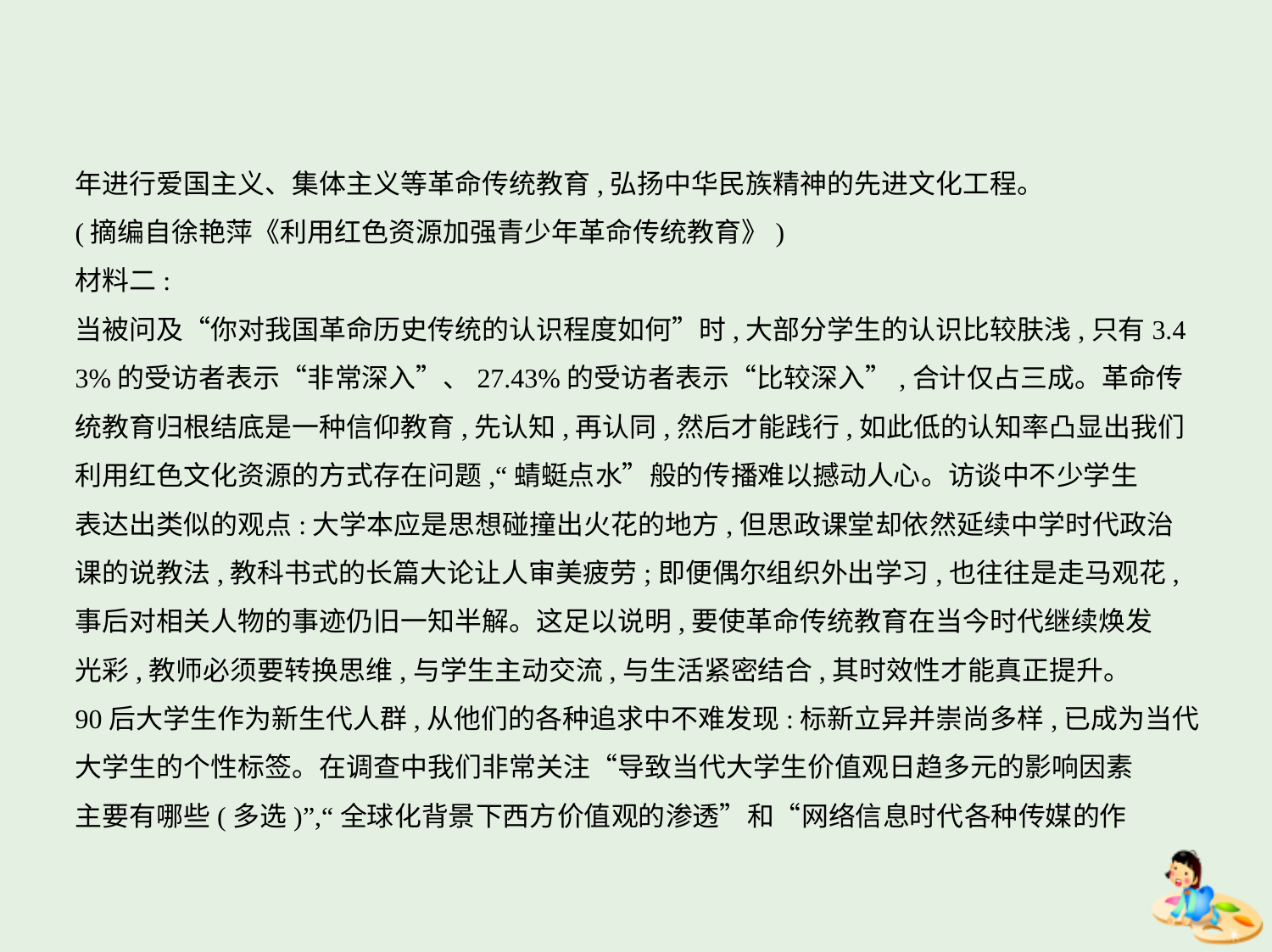

年进行爱国主义、集体主义等革命传统教育,弘扬中华民族精神的先进文化工程。
(摘编自徐艳萍《利用红色资源加强青少年革命传统教育》)
材料二:
当被问及“你对我国革命历史传统的认识程度如何”时,大部分学生的认识比较肤浅,只有3.4
3%的受访者表示“非常深入”、27.43%的受访者表示“比较深入”,合计仅占三成。革命传
统教育归根结底是一种信仰教育,先认知,再认同,然后才能践行,如此低的认知率凸显出我们
利用红色文化资源的方式存在问题,“蜻蜓点水”般的传播难以撼动人心。访谈中不少学生
表达出类似的观点:大学本应是思想碰撞出火花的地方,但思政课堂却依然延续中学时代政治
课的说教法,教科书式的长篇大论让人审美疲劳;即便偶尔组织外出学习,也往往是走马观花,
事后对相关人物的事迹仍旧一知半解。这足以说明,要使革命传统教育在当今时代继续焕发
光彩,教师必须要转换思维,与学生主动交流,与生活紧密结合,其时效性才能真正提升。
90后大学生作为新生代人群,从他们的各种追求中不难发现:标新立异并崇尚多样,已成为当代
大学生的个性标签。在调查中我们非常关注“导致当代大学生价值观日趋多元的影响因素
主要有哪些(多选)”,“全球化背景下西方价值观的渗透”和“网络信息时代各种传媒的作